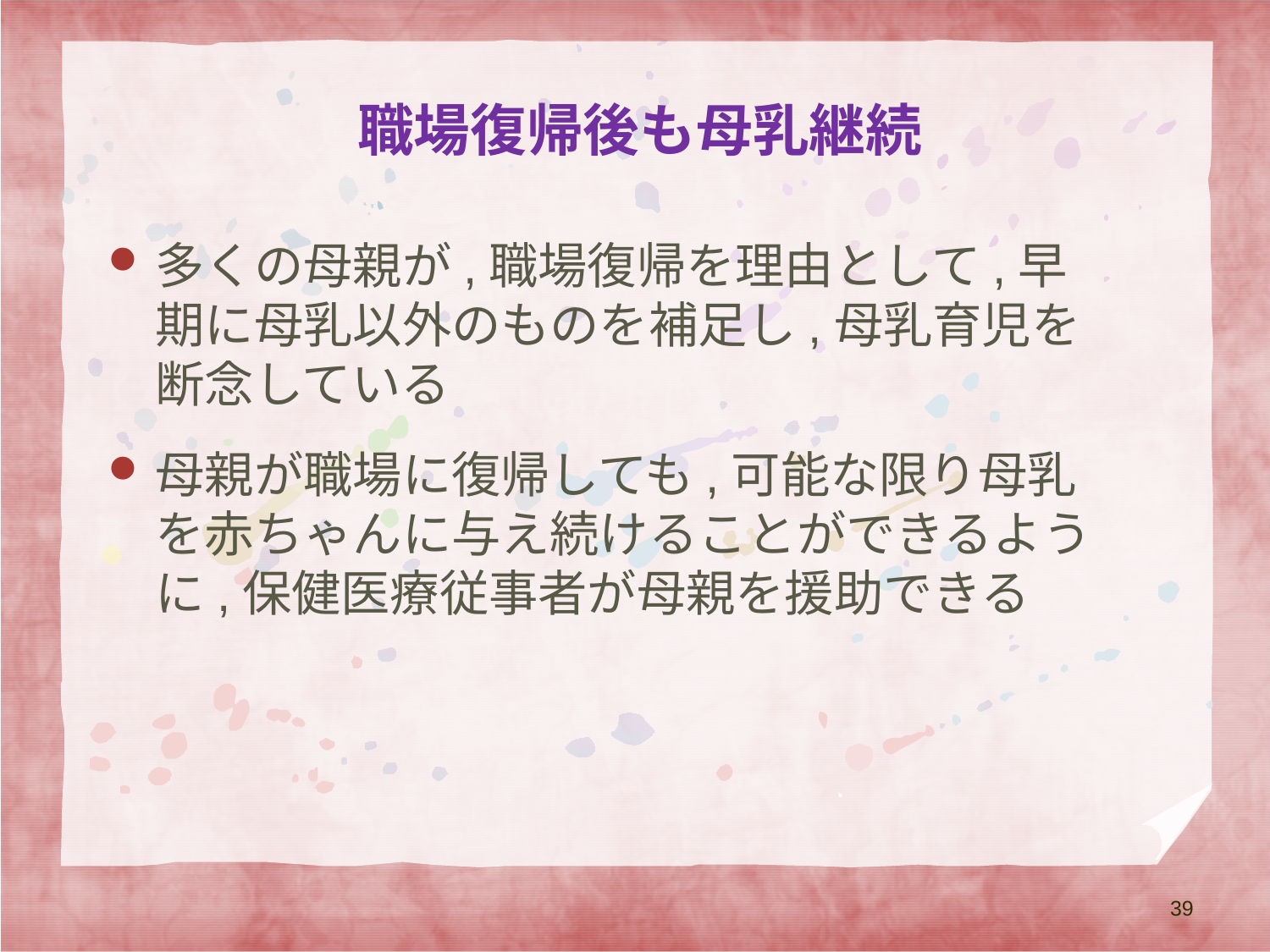

# 職場復帰後も母乳継続
多くの母親が,職場復帰を理由として,早期に母乳以外のものを補足し,母乳育児を断念している
母親が職場に復帰しても,可能な限り母乳を赤ちゃんに与え続けることができるように,保健医療従事者が母親を援助できる

39